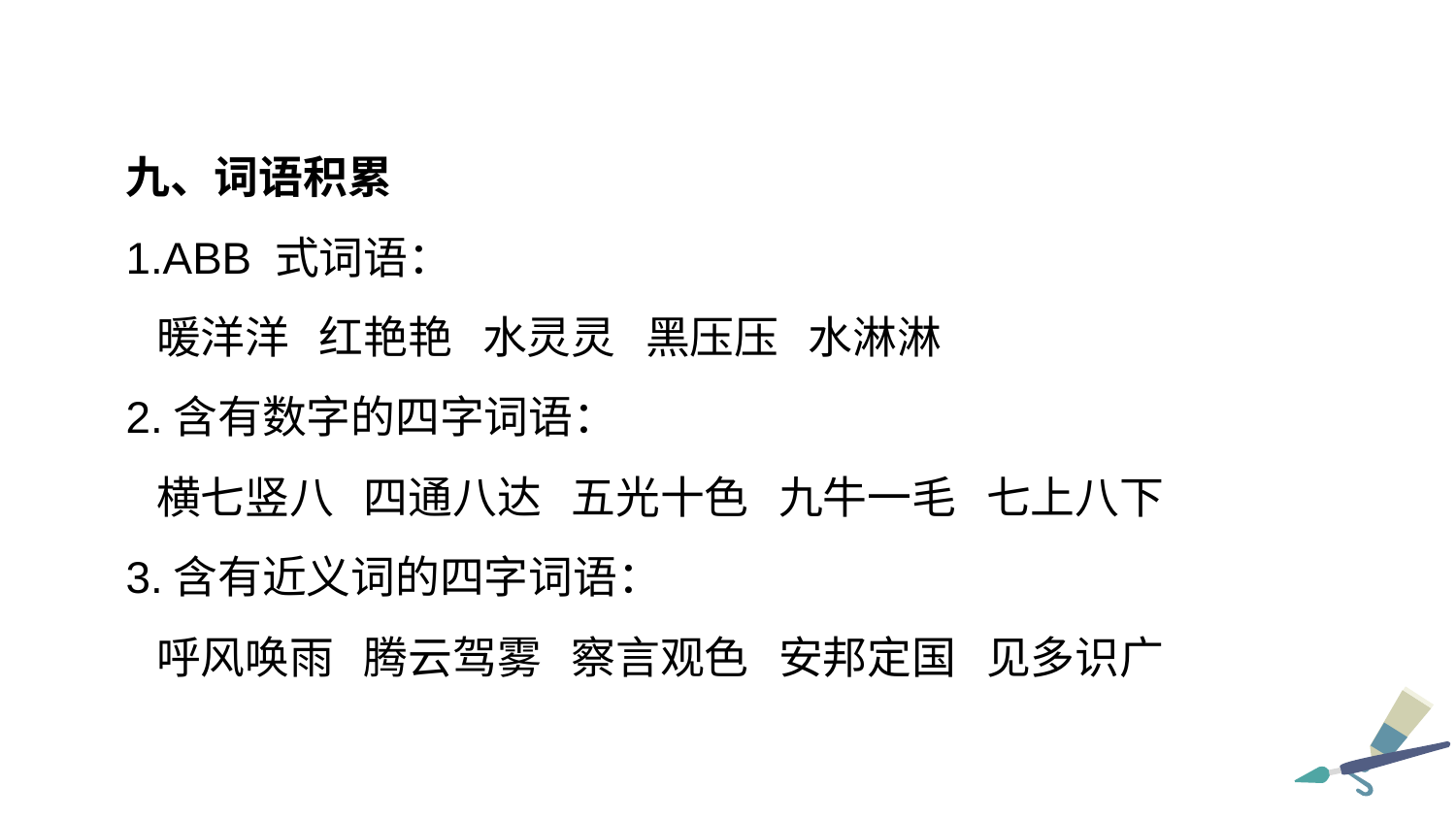

九、词语积累
1.ABB 式词语：
  暖洋洋   红艳艳   水灵灵   黑压压   水淋淋
2.含有数字的四字词语：
  横七竖八   四通八达   五光十色   九牛一毛   七上八下
3.含有近义词的四字词语：
  呼风唤雨   腾云驾雾   察言观色   安邦定国   见多识广